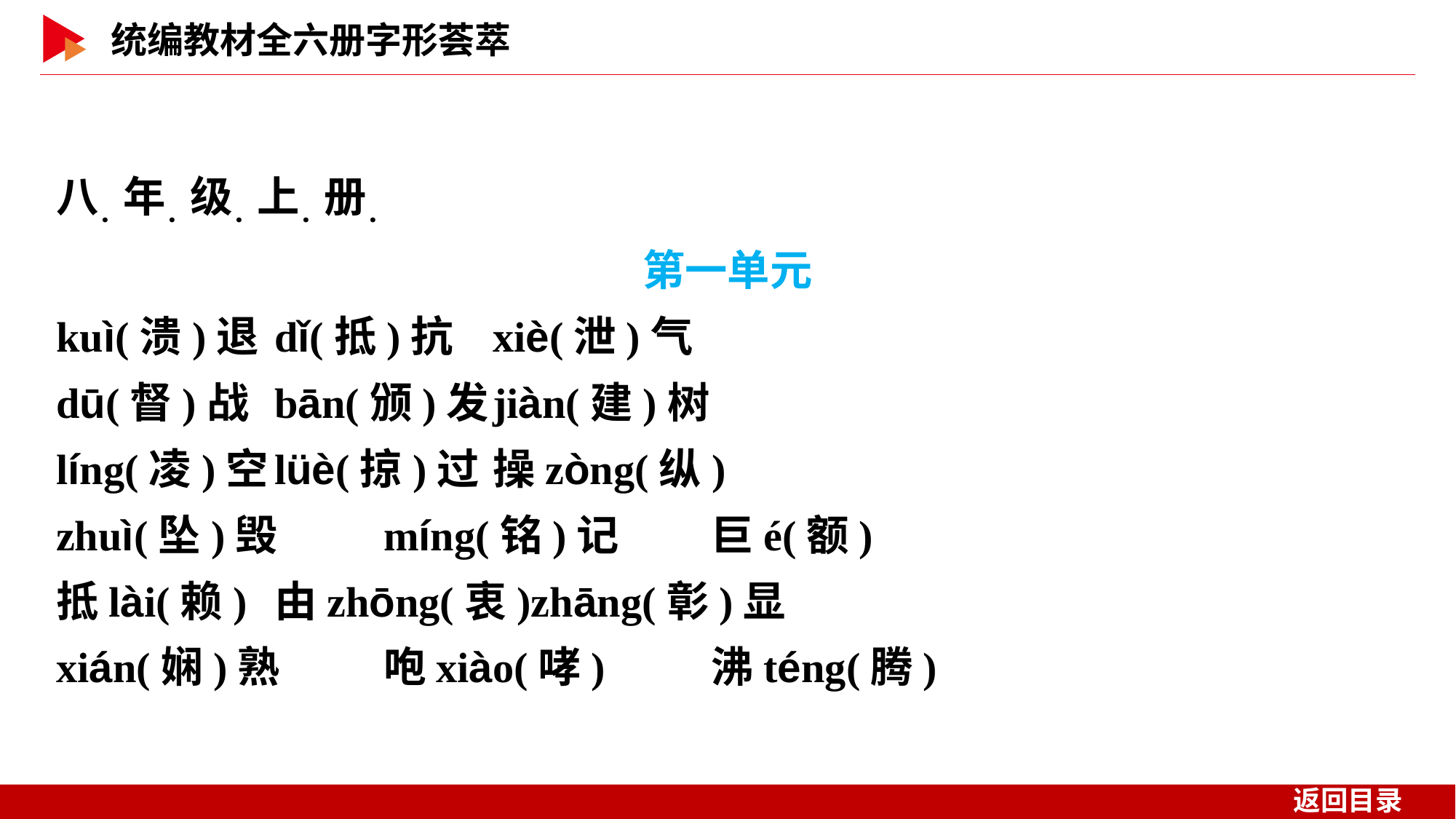

八．年．级．上．册．
第一单元
kuì(溃)退	dǐ(抵)抗	xiè(泄)气
dū(督)战	bān(颁)发	jiàn(建)树
líng(凌)空	lüè(掠)过	操zòng(纵)
zhuì(坠)毁	míng(铭)记	巨é(额)
抵lài(赖)	由zhōng(衷)zhāng(彰)显
xián(娴)熟	咆xiào(哮)	沸téng(腾)